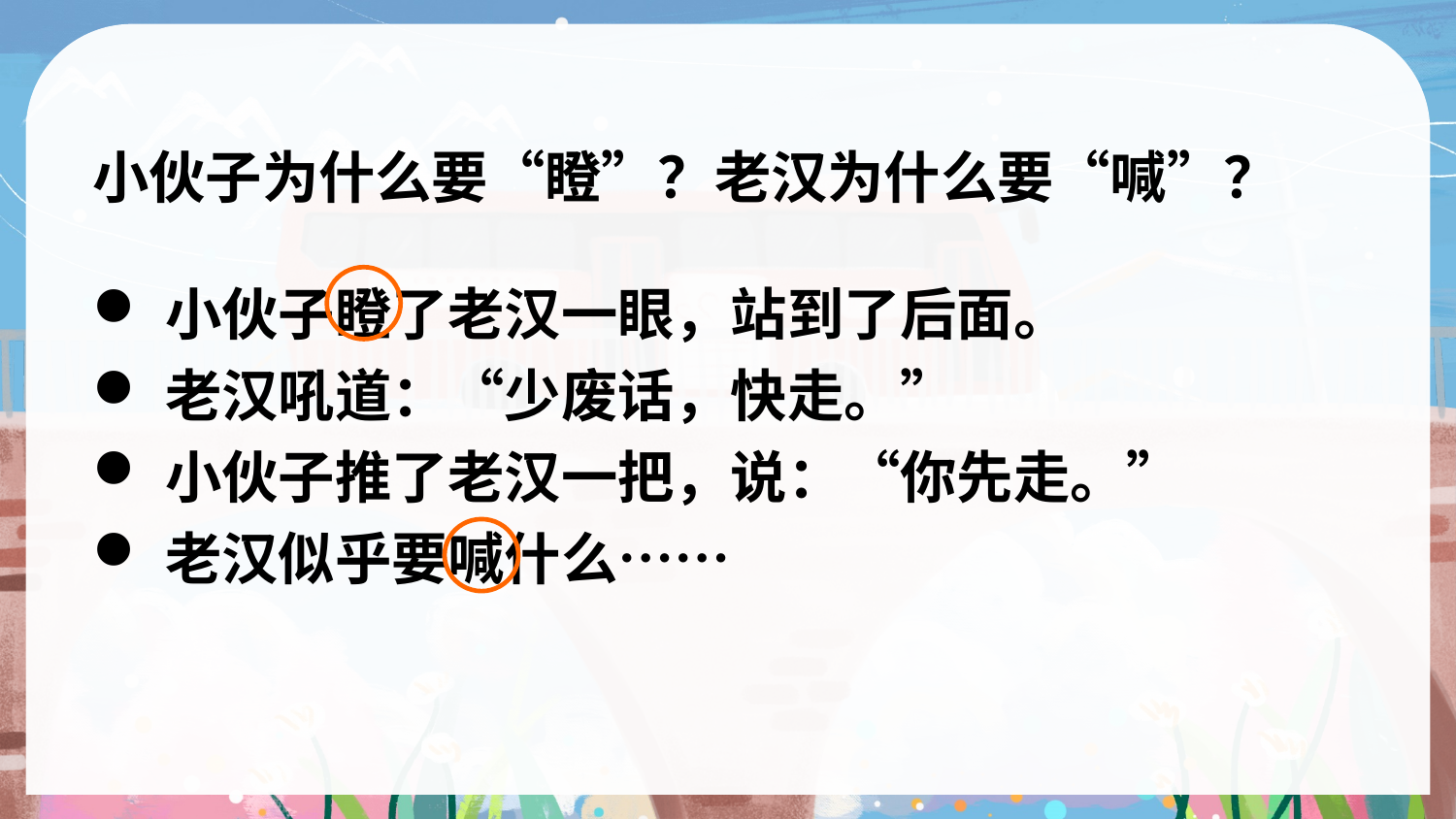

小伙子为什么要“瞪”？老汉为什么要“喊”？
小伙子瞪了老汉一眼，站到了后面。
老汉吼道：“少废话，快走。”
小伙子推了老汉一把，说：“你先走。”
老汉似乎要喊什么……